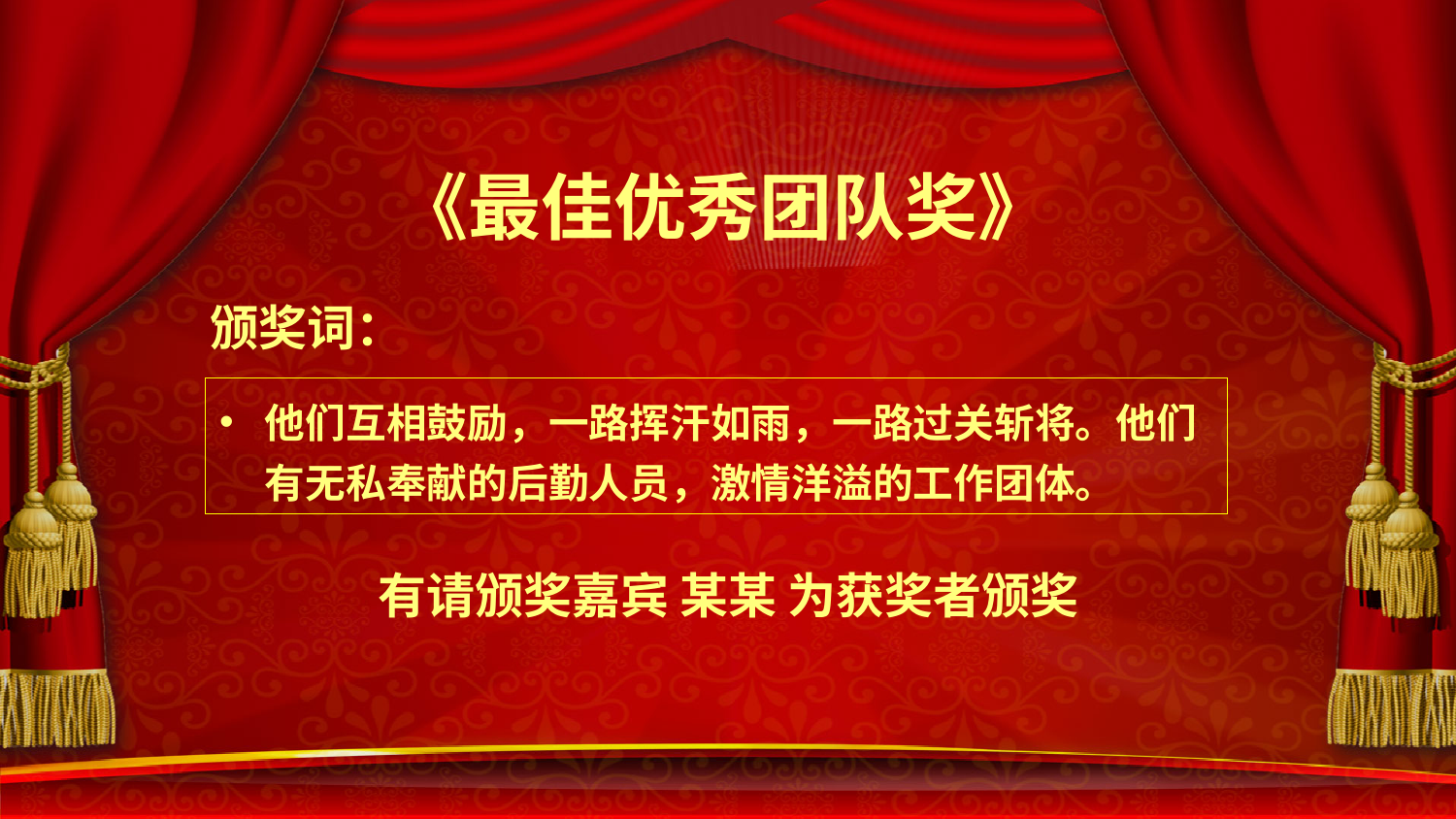

《最佳优秀团队奖》
颁奖词：
他们互相鼓励，一路挥汗如雨，一路过关斩将。他们有无私奉献的后勤人员，激情洋溢的工作团体。
有请颁奖嘉宾 某某 为获奖者颁奖